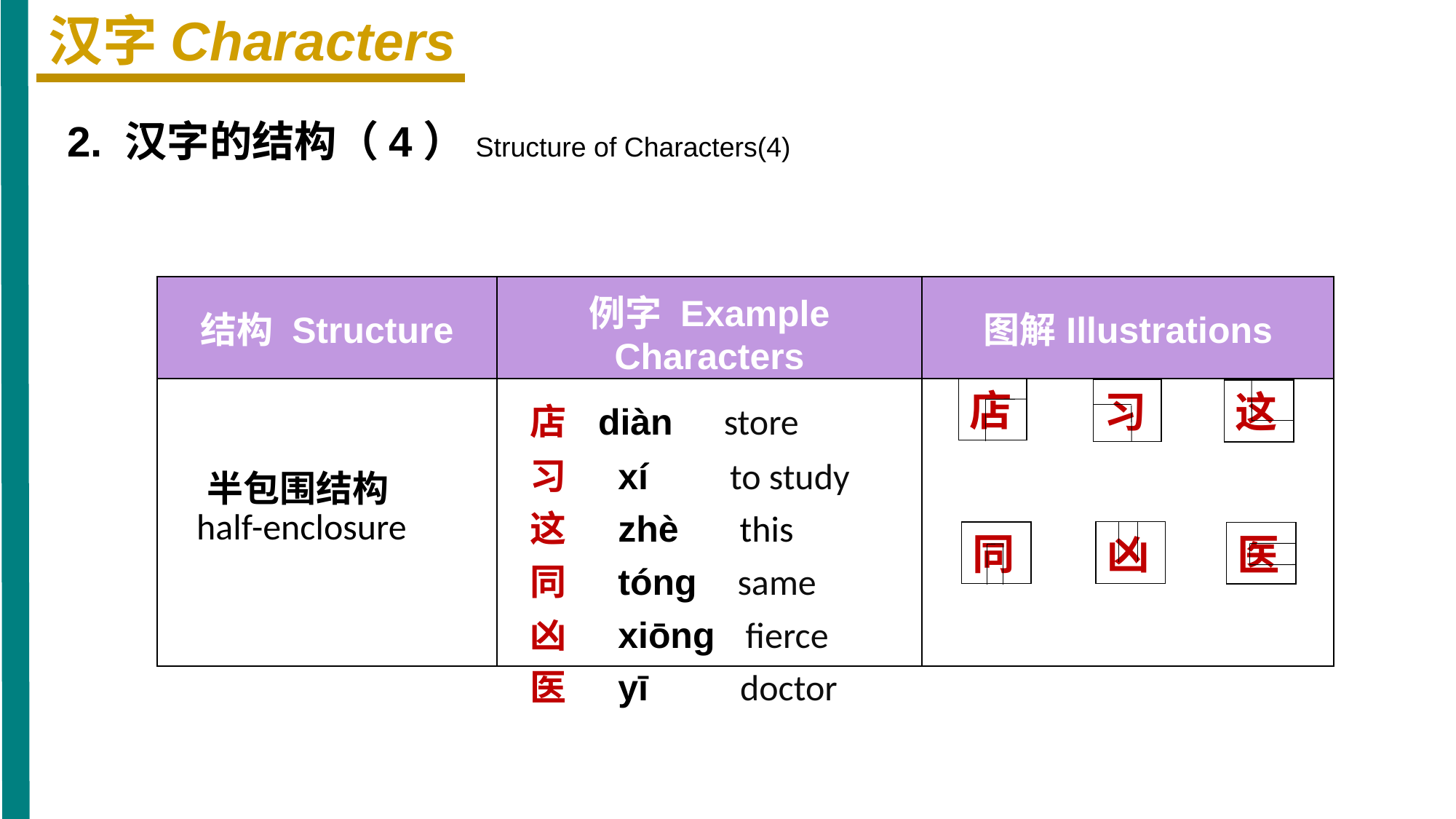

汉字Characters
2. 汉字的结构（4）Structure of Characters(4)

| 结构 Structure | 例字 Example Characters | 图解Illustrations |
| --- | --- | --- |
| 半包围结构 half-enclosure | 店 diàn store 习 xí to study 这 zhè this 同 tónɡ same 凶 xiōnɡ fierce 医 yī doctor |  |
店
习
这
凶
同
医